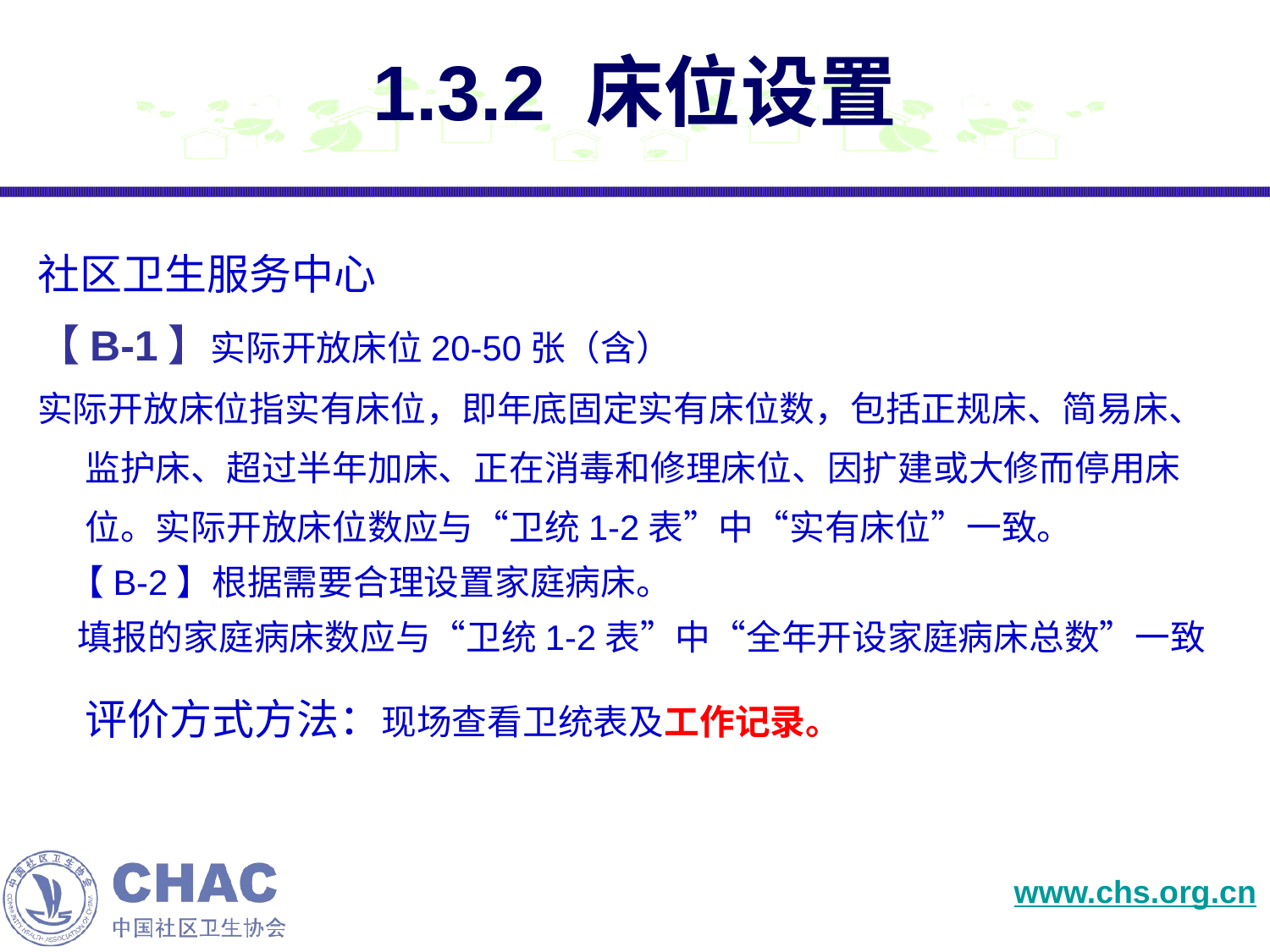

# 1.3.2 床位设置
社区卫生服务中心
【B-1】实际开放床位20-50张（含）
实际开放床位指实有床位，即年底固定实有床位数，包括正规床、简易床、监护床、超过半年加床、正在消毒和修理床位、因扩建或大修而停用床位。实际开放床位数应与“卫统1-2表”中“实有床位”一致。
   【B-2】根据需要合理设置家庭病床。
    填报的家庭病床数应与“卫统1-2表”中“全年开设家庭病床总数”一致
评价方式方法：现场查看卫统表及工作记录。